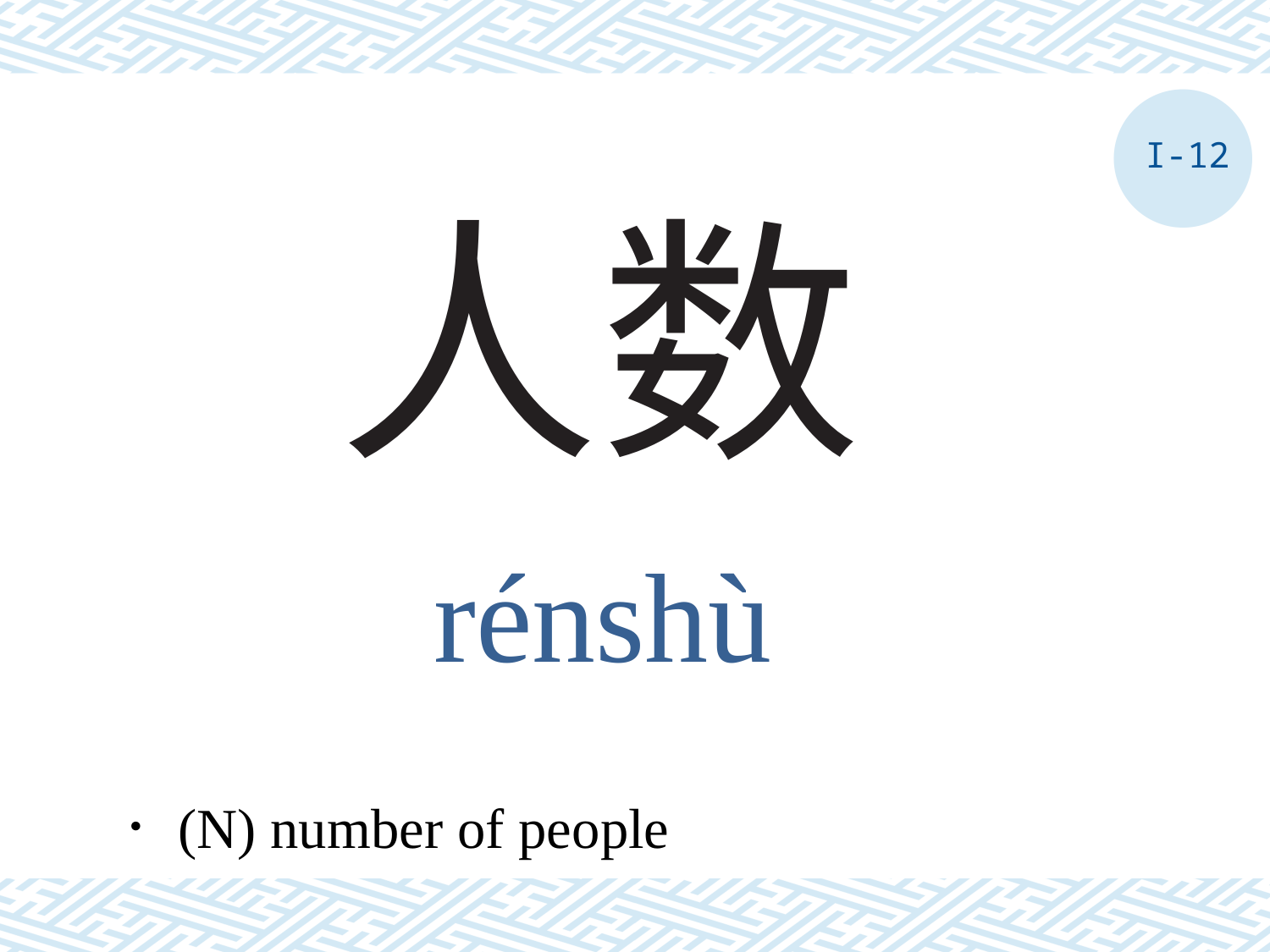

I-12

# 人数
rénshù
．(N) number of people